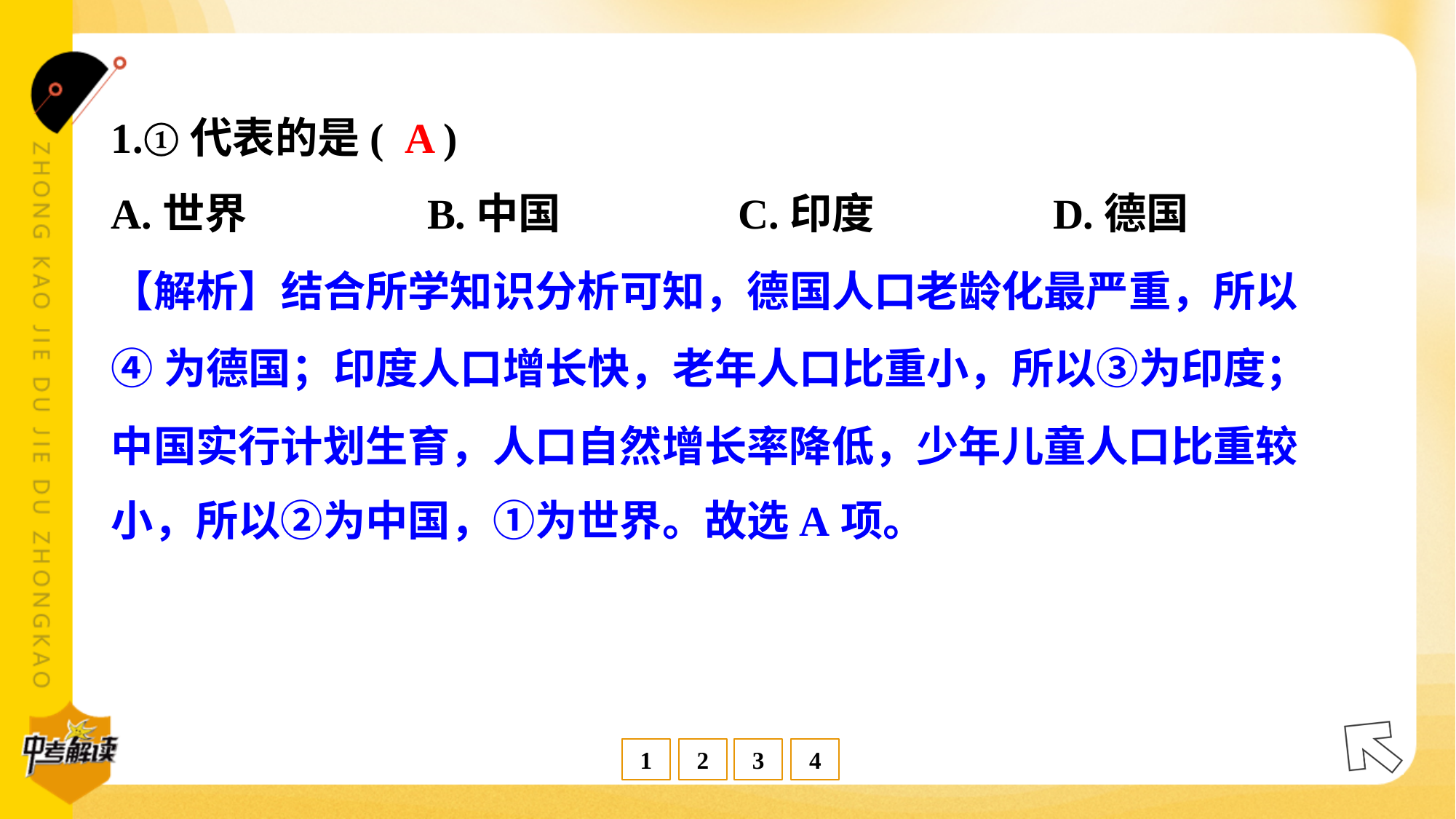

A
1.①代表的是(     )
A.世界	B.中国	C.印度	D.德国
【解析】结合所学知识分析可知，德国人口老龄化最严重，所以
④为德国；印度人口增长快，老年人口比重小，所以③为印度；
中国实行计划生育，人口自然增长率降低，少年儿童人口比重较
小，所以②为中国，①为世界。故选A项。